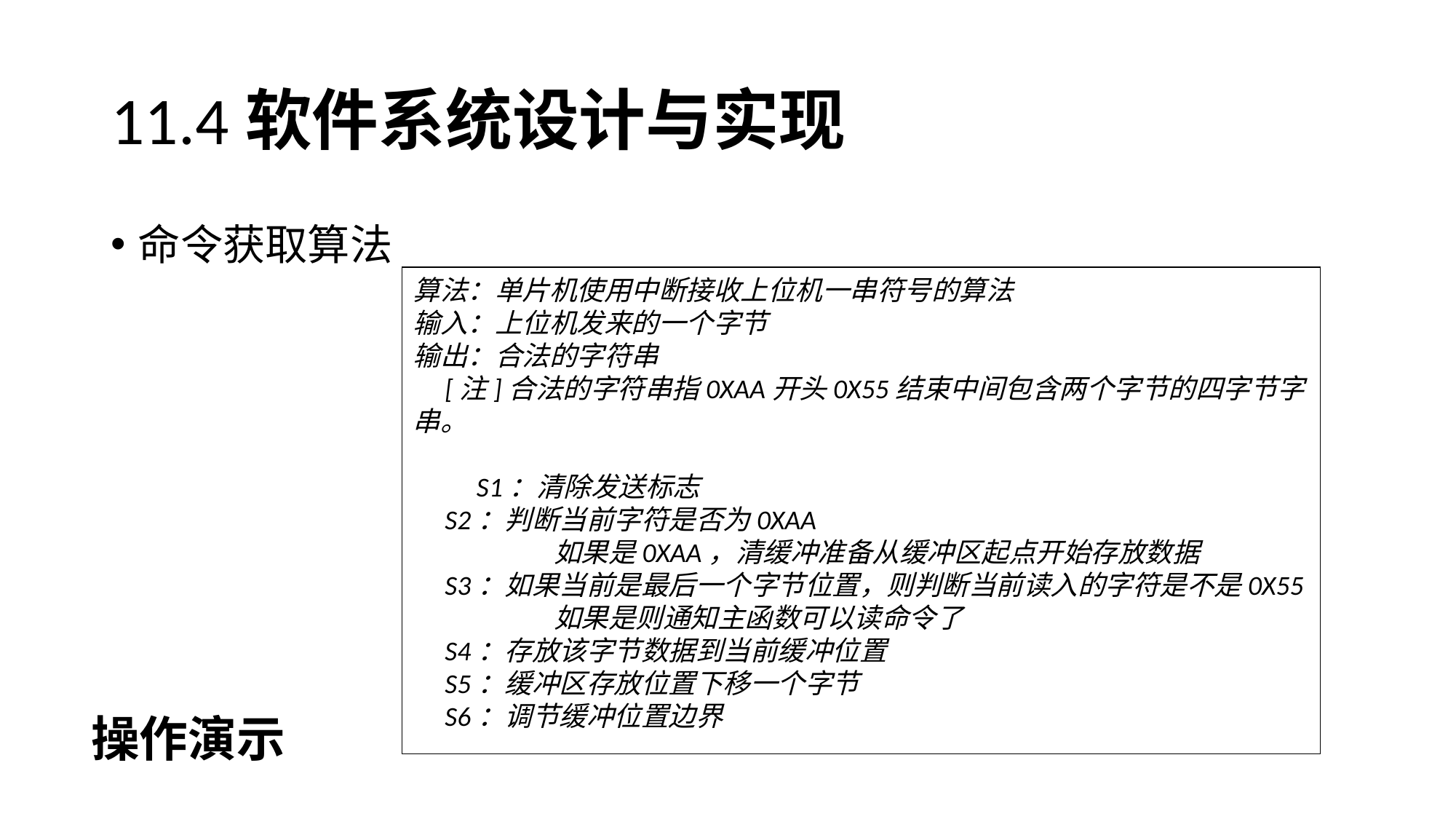

# 11.4软件系统设计与实现
命令获取算法
算法：单片机使用中断接收上位机一串符号的算法
输入：上位机发来的一个字节
输出：合法的字符串
[注]合法的字符串指0XAA开头0X55结束中间包含两个字节的四字节字串。

S1：清除发送标志
S2：判断当前字符是否为0XAA
	如果是0XAA，清缓冲准备从缓冲区起点开始存放数据
S3：如果当前是最后一个字节位置，则判断当前读入的字符是不是0X55
	如果是则通知主函数可以读命令了
S4：存放该字节数据到当前缓冲位置
S5：缓冲区存放位置下移一个字节
S6：调节缓冲位置边界

操作演示